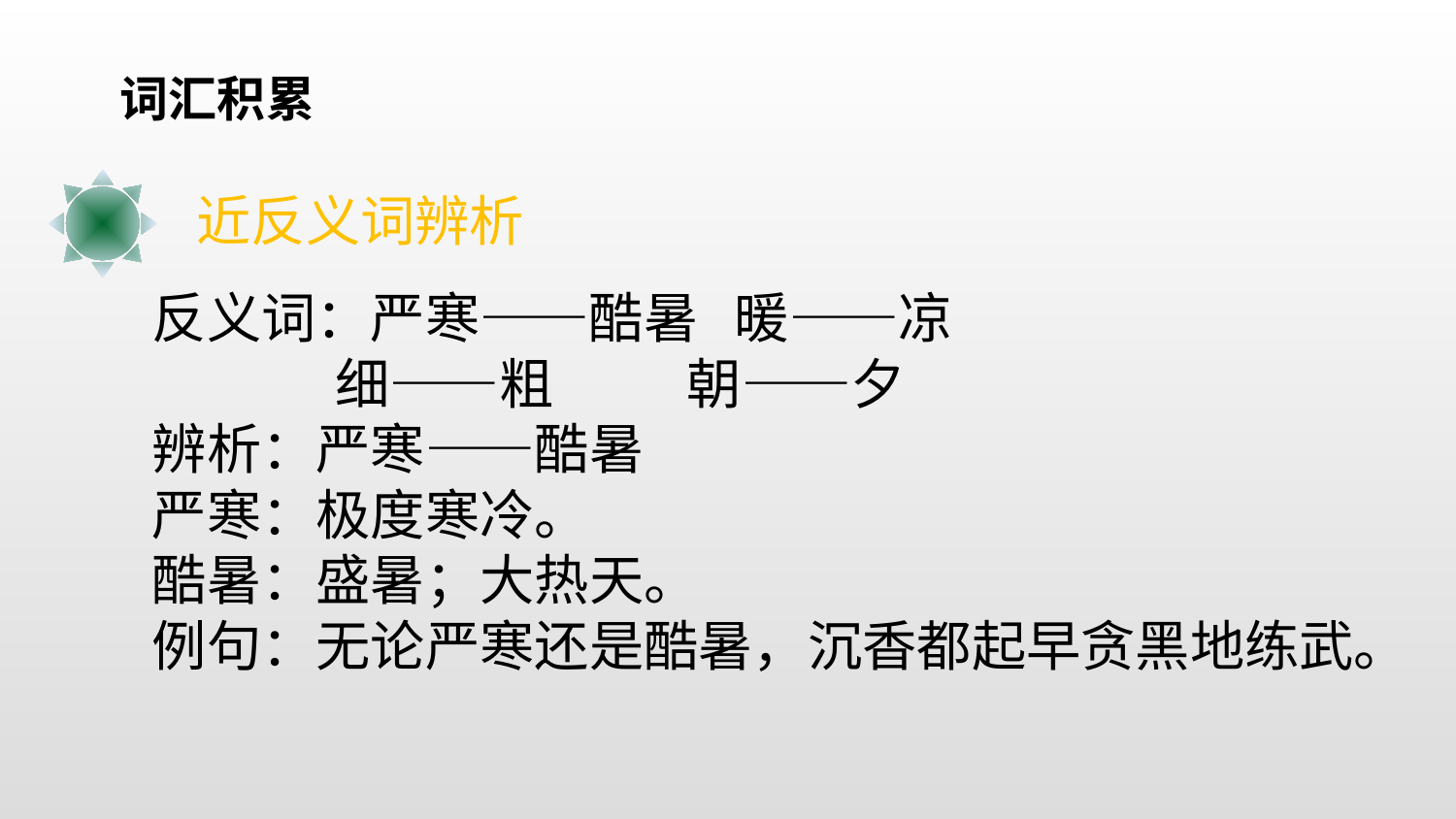

词汇积累

近反义词辨析
反义词：严寒——酷暑   暖——凉
              细——粗           朝——夕
辨析：严寒——酷暑
严寒：极度寒冷。
酷暑：盛暑；大热天。
例句：无论严寒还是酷暑，沉香都起早贪黑地练武。